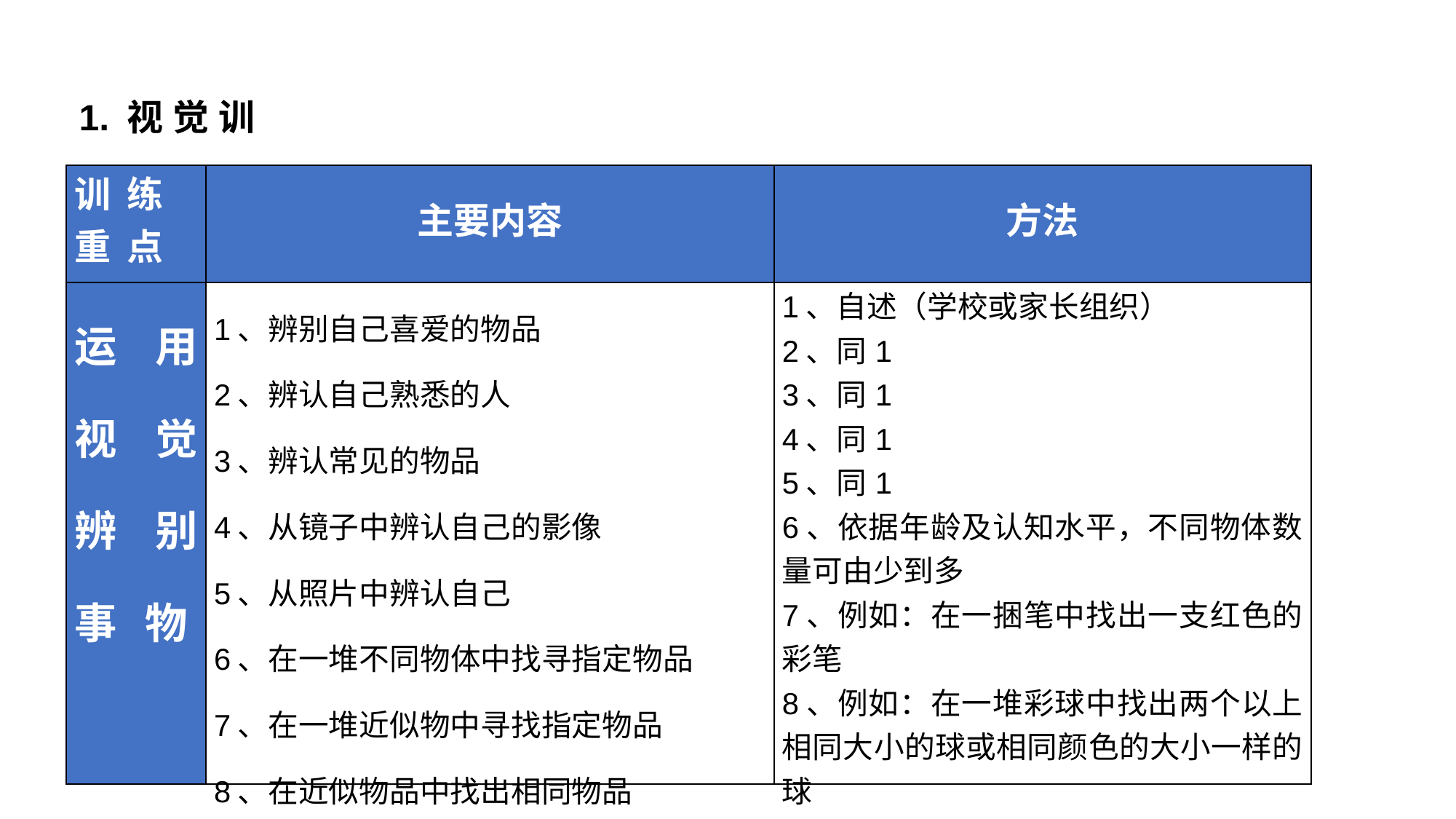

1.视觉训练
| 训 练 重 点 | 主要内容 | 方法 |
| --- | --- | --- |
| 运用视觉辨别事 物 | 1、辨别自己喜爱的物品 2、辨认自己熟悉的人 3、辨认常见的物品 4、从镜子中辨认自己的影像 5、从照片中辨认自己 6、在一堆不同物体中找寻指定物品 7、在一堆近似物中寻找指定物品 8、在近似物品中找出相同物品 9、在近似物品中找出不同物品 | 1、自述（学校或家长组织） 2、同1 3、同1 4、同1 5、同1 6、依据年龄及认知水平，不同物体数量可由少到多 7、例如：在一捆笔中找出一支红色的彩笔 8、例如：在一堆彩球中找出两个以上相同大小的球或相同颜色的大小一样的球 9、同8 |